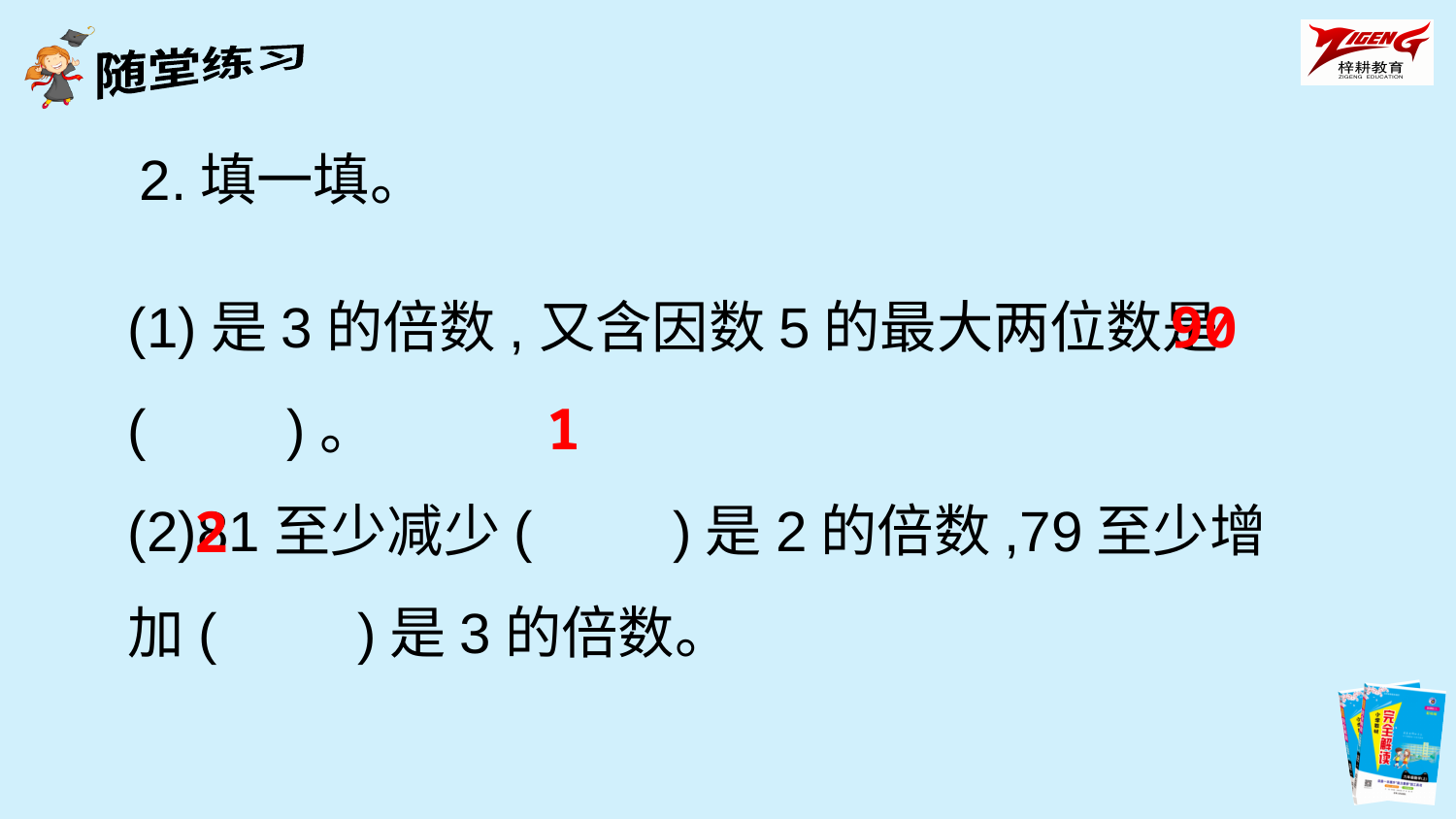

2.填一填。
(1)是3的倍数,又含因数5的最大两位数是(　　)。
(2)81至少减少(　　)是2的倍数,79至少增加(　　)是3的倍数。
90
1
2